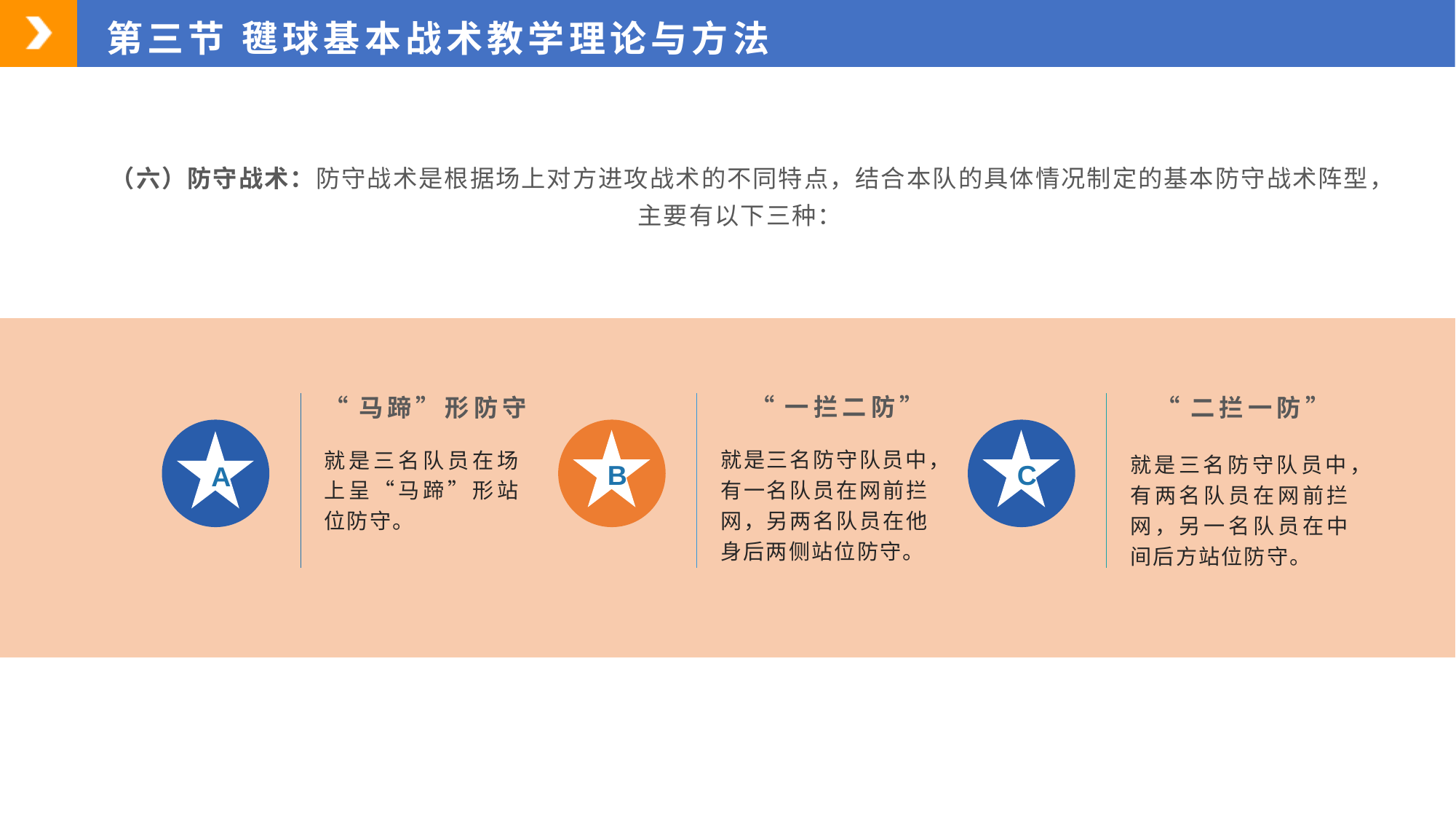

第三节 毽球基本战术教学理论与方法
（六）防守战术：防守战术是根据场上对方进攻战术的不同特点，结合本队的具体情况制定的基本防守战术阵型，主要有以下三种：

“二拦一防”
“一拦二防”
“马蹄”形防守

B
C
A
就是三名防守队员中，有一名队员在网前拦网，另两名队员在他身后两侧站位防守。
就是三名防守队员中，有两名队员在网前拦网，另一名队员在中间后方站位防守。
就是三名队员在场上呈“马蹄”形站位防守。